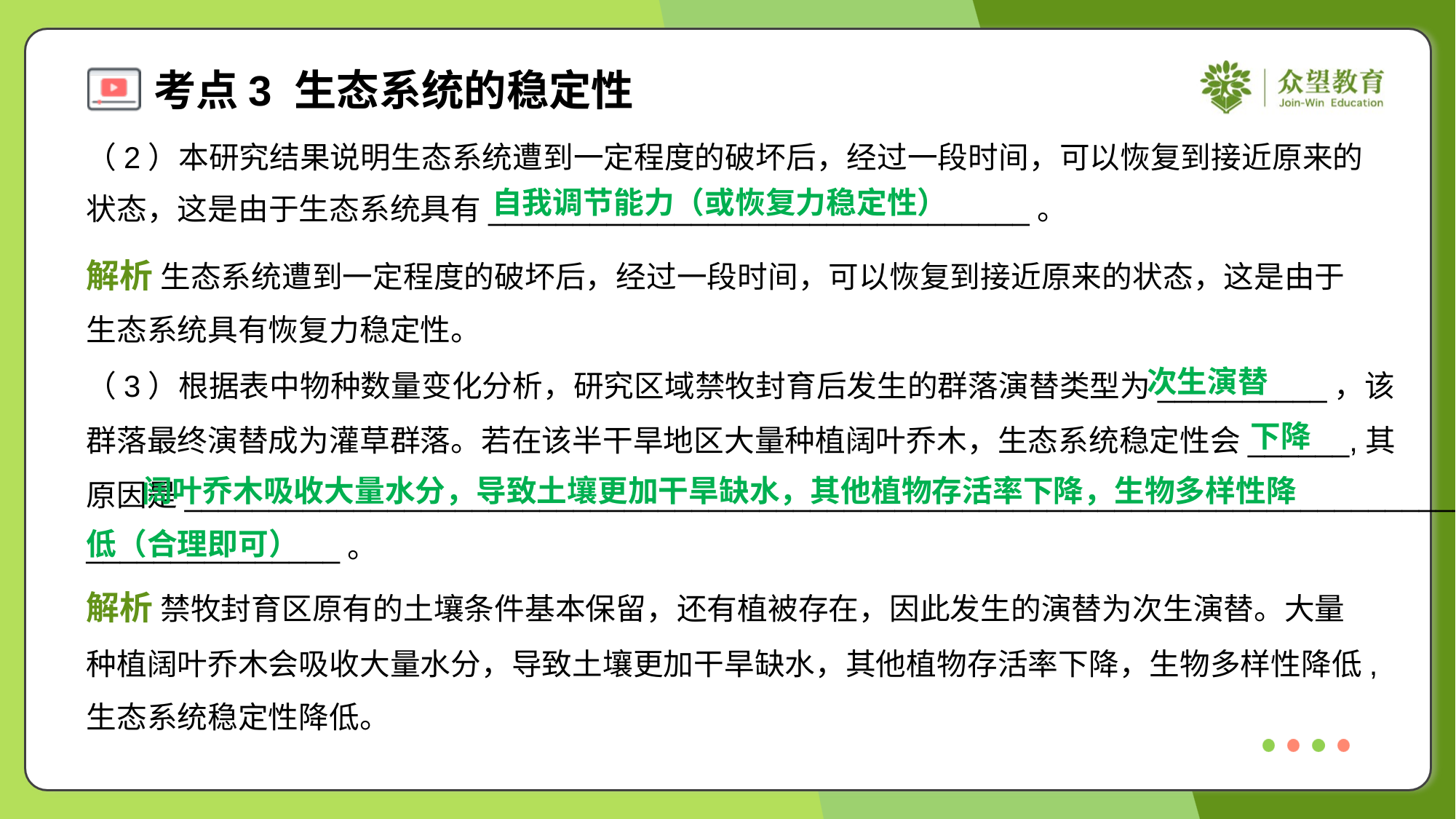

（2）本研究结果说明生态系统遭到一定程度的破坏后，经过一段时间，可以恢复到接近原来的
状态，这是由于生态系统具有________________________________。
自我调节能力（或恢复力稳定性）
解析 生态系统遭到一定程度的破坏后，经过一段时间，可以恢复到接近原来的状态，这是由于
生态系统具有恢复力稳定性。
次生演替
（3）根据表中物种数量变化分析，研究区域禁牧封育后发生的群落演替类型为__________，该
群落最终演替成为灌草群落。若在该半干旱地区大量种植阔叶乔木，生态系统稳定性会______,其
原因是______________________________________________________________________________
_______________。
下降
       阔叶乔木吸收大量水分，导致土壤更加干旱缺水，其他植物存活率下降，生物多样性降
低（合理即可）
解析 禁牧封育区原有的土壤条件基本保留，还有植被存在，因此发生的演替为次生演替。大量
种植阔叶乔木会吸收大量水分，导致土壤更加干旱缺水，其他植物存活率下降，生物多样性降低,
生态系统稳定性降低。